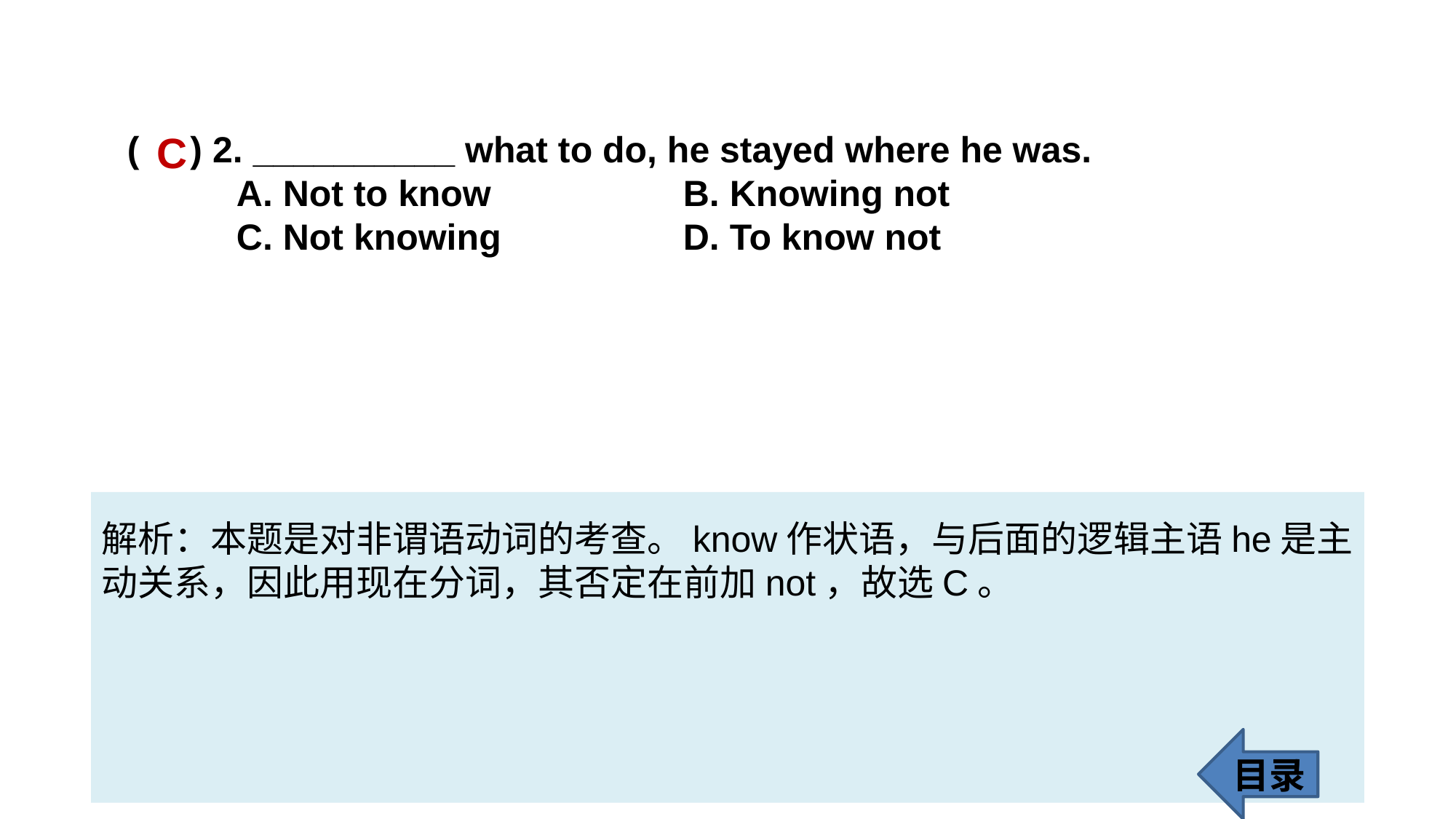

C
(     ) 2. __________ what to do, he stayed where he was.
	A. Not to know		 B. Knowing not
	C. Not knowing 		 D. To know not

解析：本题是对非谓语动词的考查。know作状语，与后面的逻辑主语he是主动关系，因此用现在分词，其否定在前加not，故选C。
目录
63